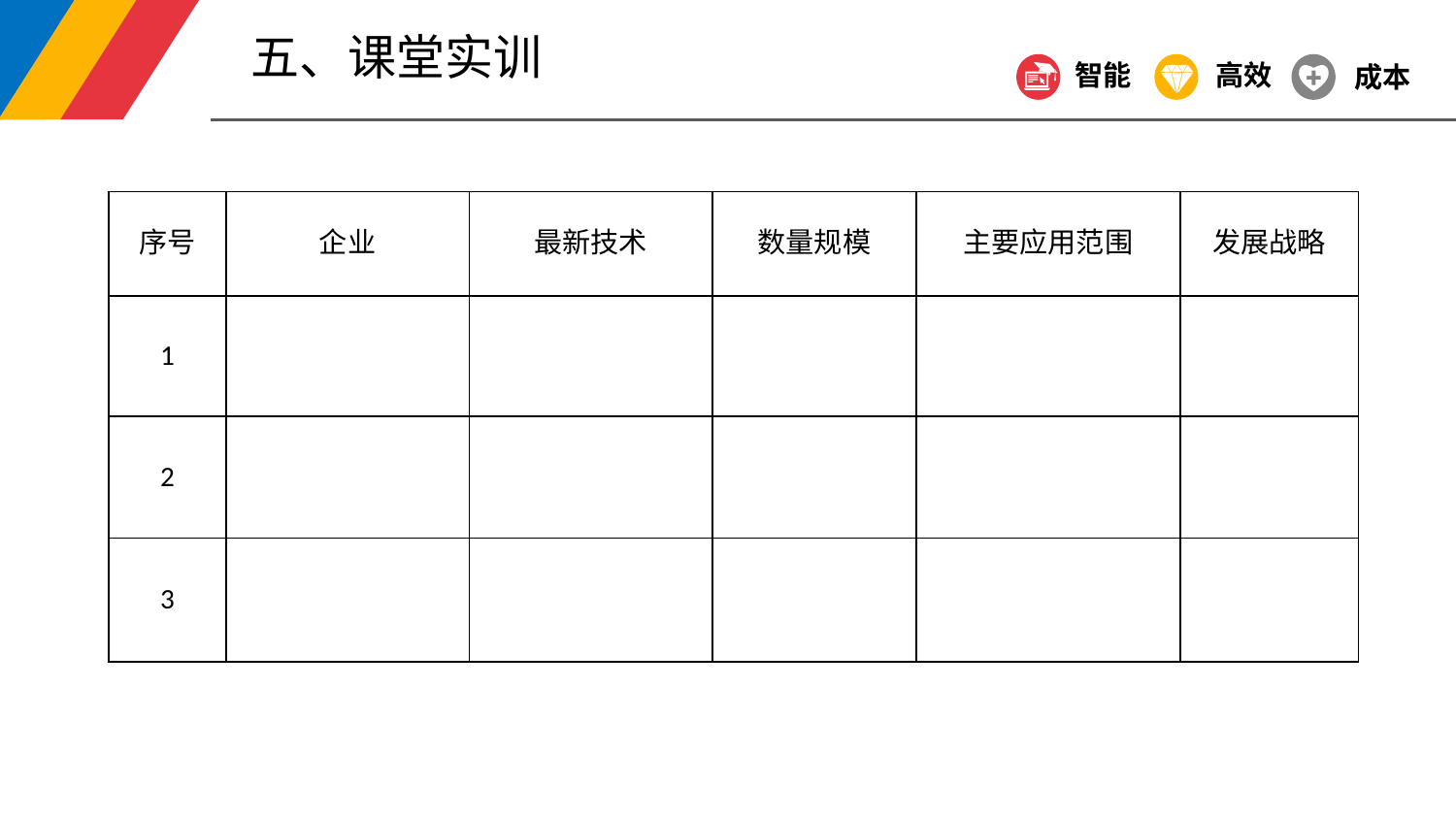

五、课堂实训
智能
高效
成本
| 序号 | 企业 | 最新技术 | 数量规模 | 主要应用范围 | 发展战略 |
| --- | --- | --- | --- | --- | --- |
| 1 |  |  |  |  |  |
| 2 |  |  |  |  |  |
| 3 |  |  |  |  |  |